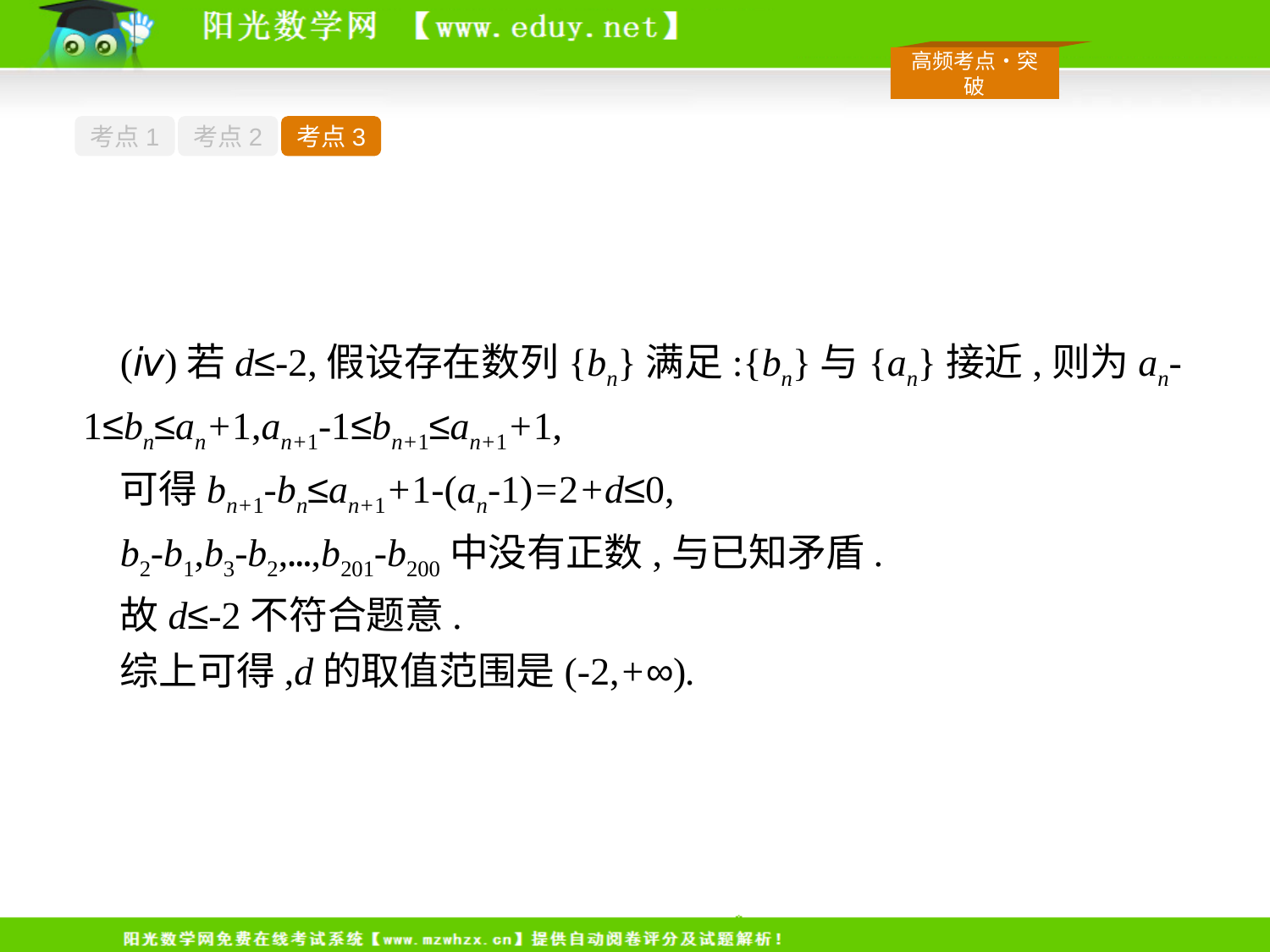

考点1
考点2
考点3
(ⅳ)若d≤-2,假设存在数列{bn}满足:{bn}与{an}接近,则为an-1≤bn≤an+1,an+1-1≤bn+1≤an+1+1,
可得bn+1-bn≤an+1+1-(an-1)=2+d≤0,
b2-b1,b3-b2,…,b201-b200中没有正数,与已知矛盾.
故d≤-2不符合题意.
综上可得,d的取值范围是(-2,+∞).